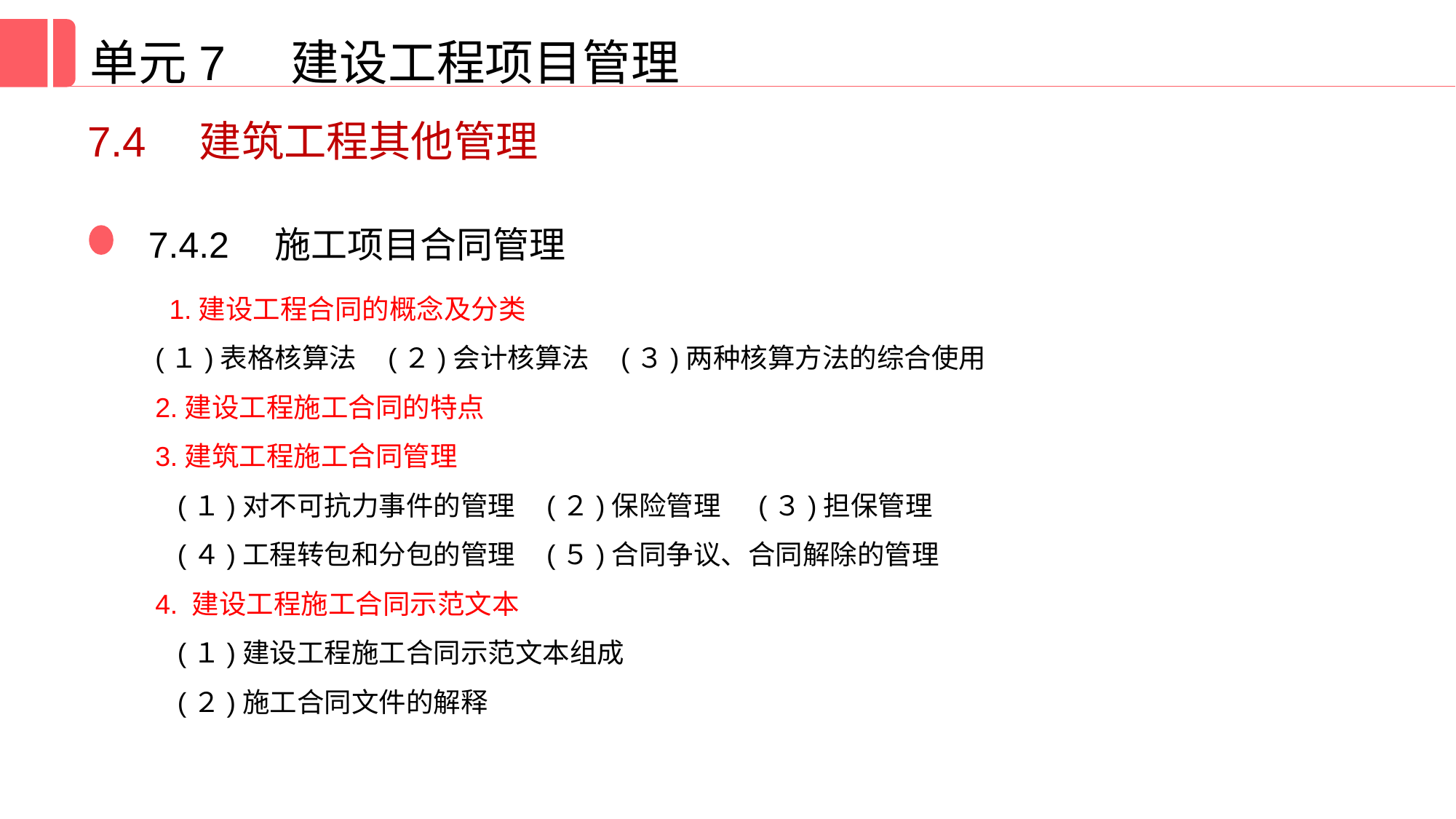

单元7    建设工程项目管理

7.4　建筑工程其他管理
7.4.2　施工项目合同管理

      1.建设工程合同的概念及分类
(１)表格核算法    (２)会计核算法    (３)两种核算方法的综合使用
2.建设工程施工合同的特点
3.建筑工程施工合同管理
(１)对不可抗力事件的管理    (２)保险管理     (３)担保管理
(４)工程转包和分包的管理    (５)合同争议、合同解除的管理
4. 建设工程施工合同示范文本
(１)建设工程施工合同示范文本组成
(２)施工合同文件的解释